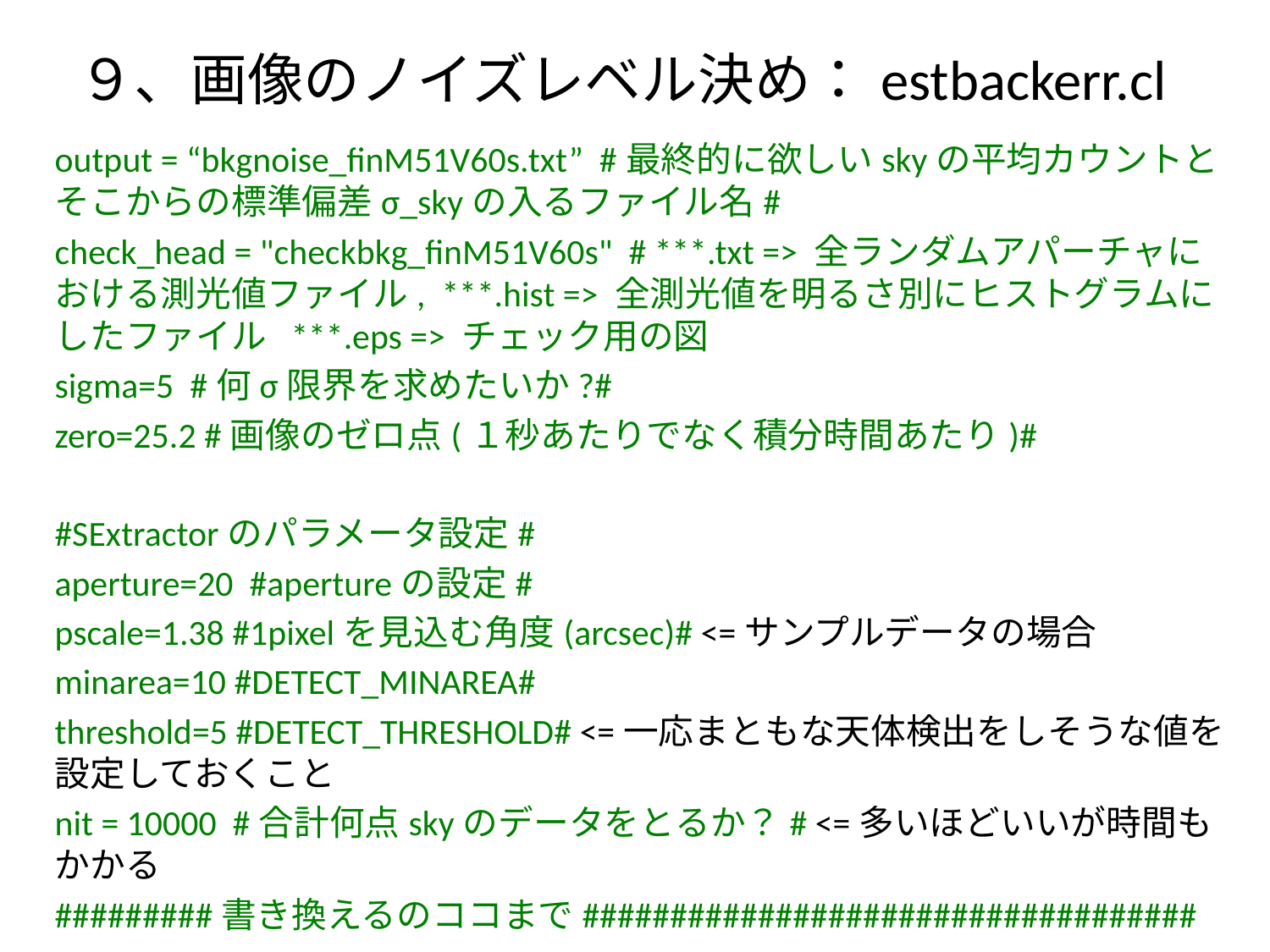

# ９、画像のノイズレベル決め：estbackerr.cl
output = “bkgnoise_finM51V60s.txt”  #最終的に欲しいskyの平均カウントとそこからの標準偏差σ_skyの入るファイル名#
check_head = "checkbkg_finM51V60s"  # ***.txt => 全ランダムアパーチャにおける測光値ファイル,  ***.hist => 全測光値を明るさ別にヒストグラムにしたファイル  ***.eps => チェック用の図
sigma=5  #何σ限界を求めたいか?#
zero=25.2 #画像のゼロ点(１秒あたりでなく積分時間あたり)#

#SExtractorのパラメータ設定#
aperture=20  #apertureの設定#
pscale=1.38 #1pixelを見込む角度(arcsec)# <=サンプルデータの場合
minarea=10 #DETECT_MINAREA#
threshold=5 #DETECT_THRESHOLD# <=一応まともな天体検出をしそうな値を設定しておくこと
nit = 10000  #合計何点skyのデータをとるか？# <=多いほどいいが時間もかかる
#########書き換えるのココまで###################################